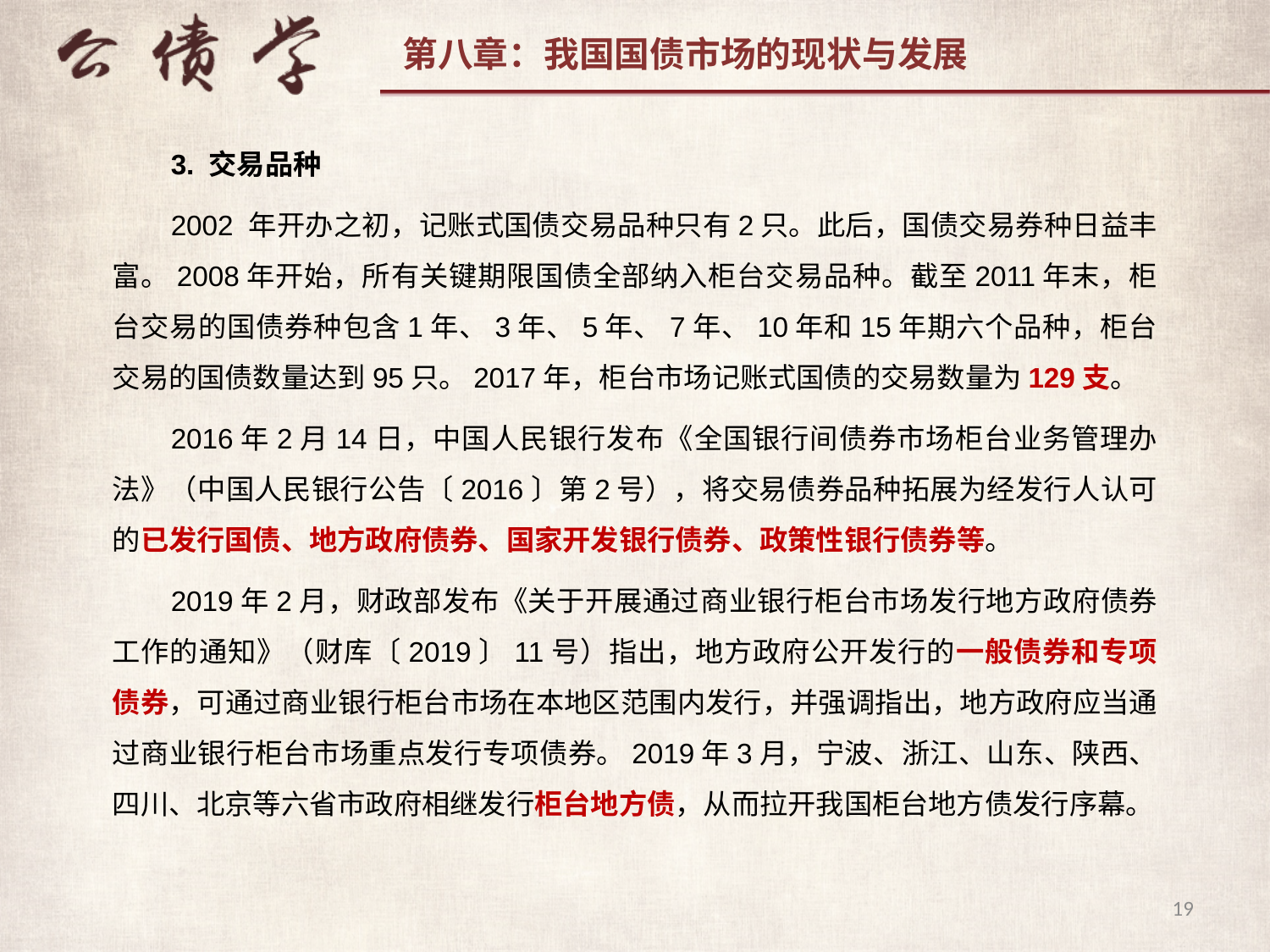

3. 交易品种
2002 年开办之初，记账式国债交易品种只有2只。此后，国债交易券种日益丰富。2008年开始，所有关键期限国债全部纳入柜台交易品种。截至2011年末，柜台交易的国债券种包含1年、3年、5年、7年、10年和15年期六个品种，柜台交易的国债数量达到95只。2017年，柜台市场记账式国债的交易数量为129支。
2016年2月14日，中国人民银行发布《全国银行间债券市场柜台业务管理办法》（中国人民银行公告〔2016〕第2号），将交易债券品种拓展为经发行人认可的已发行国债、地方政府债券、国家开发银行债券、政策性银行债券等。
2019年2月，财政部发布《关于开展通过商业银行柜台市场发行地方政府债券工作的通知》（财库〔2019〕11号）指出，地方政府公开发行的一般债券和专项债券，可通过商业银行柜台市场在本地区范围内发行，并强调指出，地方政府应当通过商业银行柜台市场重点发行专项债券。2019年3月，宁波、浙江、山东、陕西、四川、北京等六省市政府相继发行柜台地方债，从而拉开我国柜台地方债发行序幕。
19